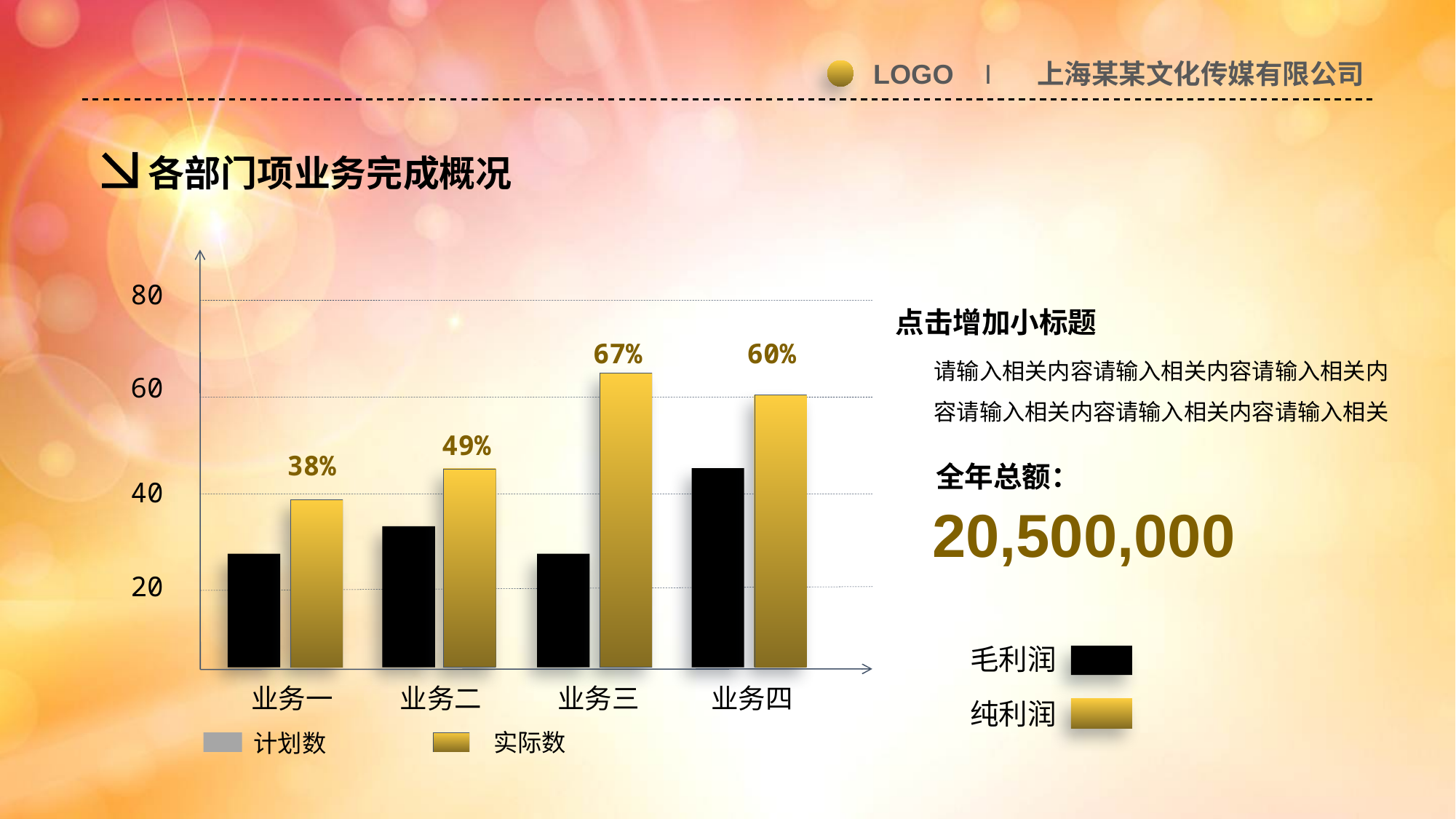

LOGO    I     上海某某文化传媒有限公司

各部门项业务完成概况

80
点击增加小标题
请输入相关内容请输入相关内容请输入相关内容请输入相关内容请输入相关内容请输入相关

67%
60%
60

49%
38%
全年总额：

40

20,500,000

20

毛利润

业务一
业务二
业务三
业务四
纯利润

实际数
计划数